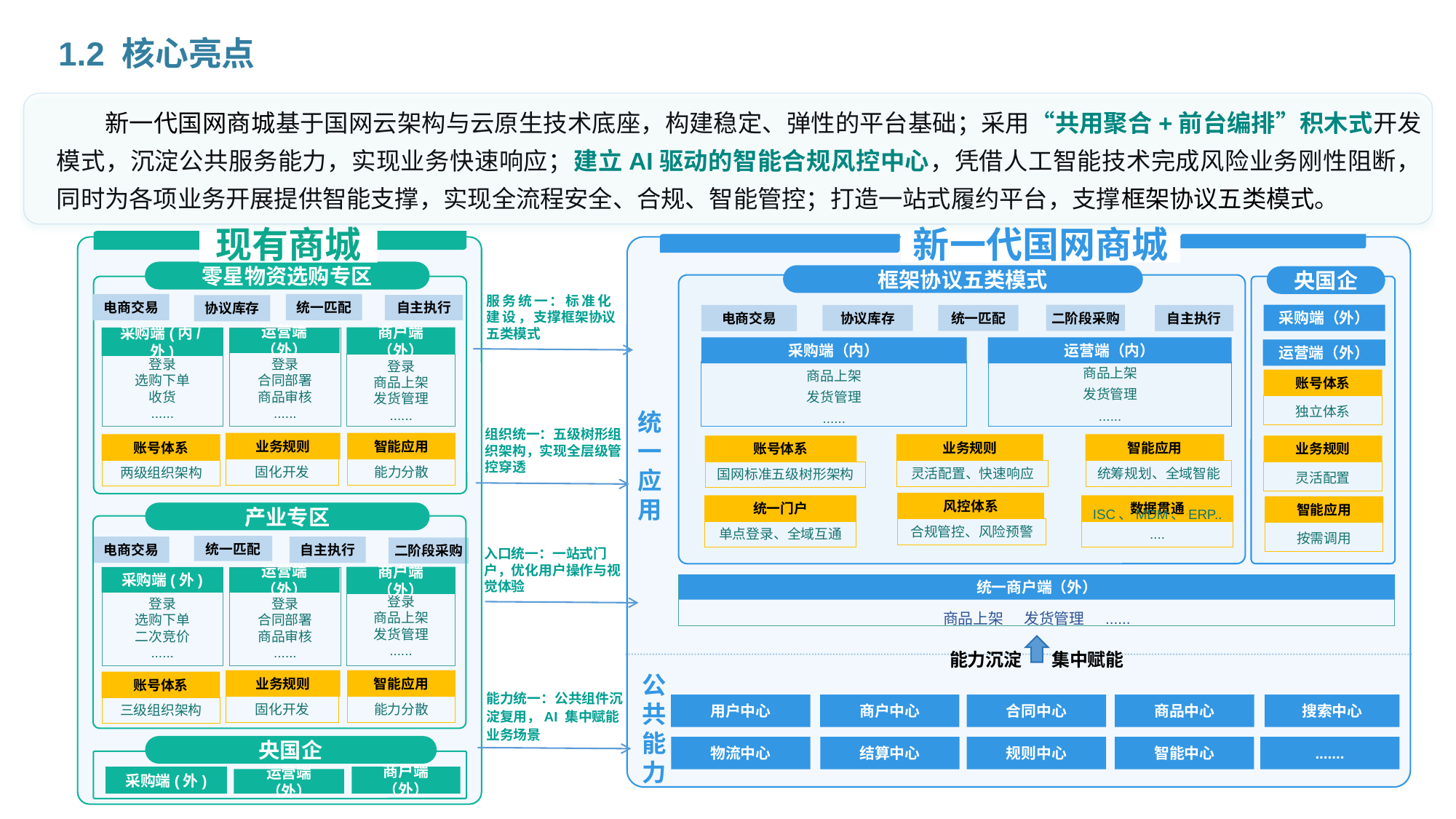

2.1.核心亮点
1.2 核心亮点
新一代国网商城基于国网云架构与云原生技术底座，构建稳定、弹性的平台基础；采用“共用聚合+前台编排”积木式开发模式，沉淀公共服务能力，实现业务快速响应；建立AI驱动的智能合规风控中心，凭借人工智能技术完成风险业务刚性阻断，同时为各项业务开展提供智能支撑，实现全流程安全、合规、智能管控；打造一站式履约平台，支撑框架协议五类模式。

现有商城
新一代国网商城

零星物资选购专区
框架协议五类模式
央国企

统一应用

服务统一：标准化建设，支撑框架协议五类模式
电商交易
统一匹配
协议库存
自主执行
二阶段采购
采购端（外）
电商交易
协议库存
统一匹配
自主执行
商户端（外）
登录
商品上架
发货管理
......
采购端(内/外)

登录
选购下单
收货
......

登录
合同部署
商品审核
......
运营端（外）
采购端（内）
运营端（内）
运营端（外）
商品上架
发货管理
......
商品上架
发货管理
......
账号体系
独立体系
组织统一：五级树形组织架构，实现全层级管控穿透

业务规则
智能应用
账号体系
业务规则
智能应用
账号体系
业务规则
固化开发
能力分散
两级组织架构
灵活配置、快速响应
统筹规划、全域智能
国网标准五级树形架构
灵活配置
风控体系
统一门户
数据贯通
智能应用
产业专区

合规管控、风险预警
单点登录、全域互通
ISC、MDM、ERP......
按需调用
统一匹配
电商交易
自主执行
二阶段采购
入口统一：一站式门户，优化用户操作与视觉体验
商户端（外）

登录
商品上架
发货管理
......
采购端(外)

登录
选购下单
二次竞价
......

登录
合同部署
商品审核
......
运营端（外）
统一商户端（外）

商品上架      发货管理     ......
能力沉淀       集中赋能

公共能力
业务规则
智能应用
账号体系
能力统一：公共组件沉淀复用，AI 集中赋能业务场景
用户中心
商户中心
合同中心
商品中心
搜索中心
固化开发
能力分散
三级组织架构
央国企
物流中心
结算中心
规则中心
智能中心
.......

商户端（外）
采购端(外)
运营端（外）
5